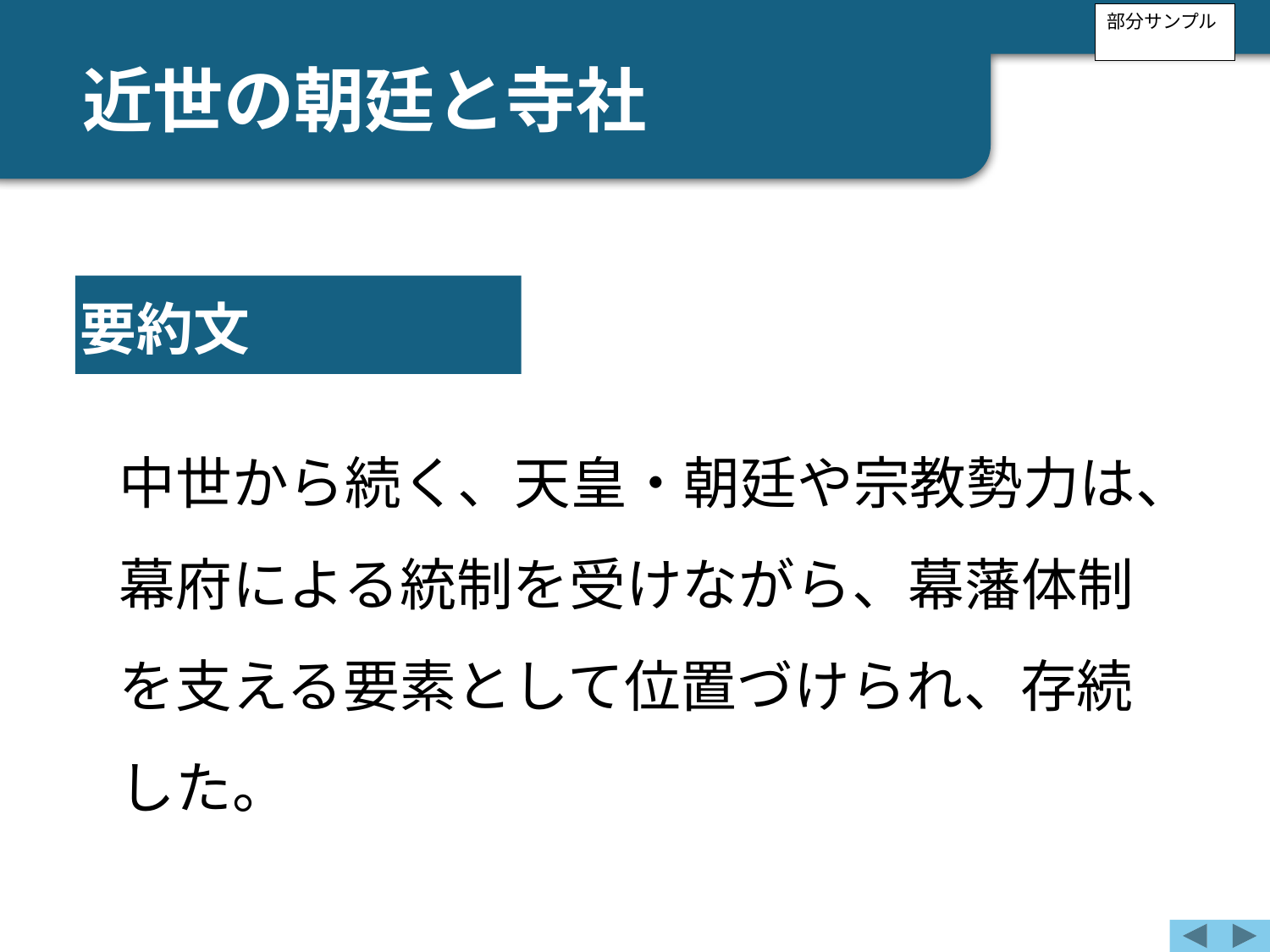

部分サンプル
近世の朝廷と寺社
要約文
中世から続く、天皇・朝廷や宗教勢力は、幕府による統制を受けながら、幕藩体制を支える要素として位置づけられ、存続した。